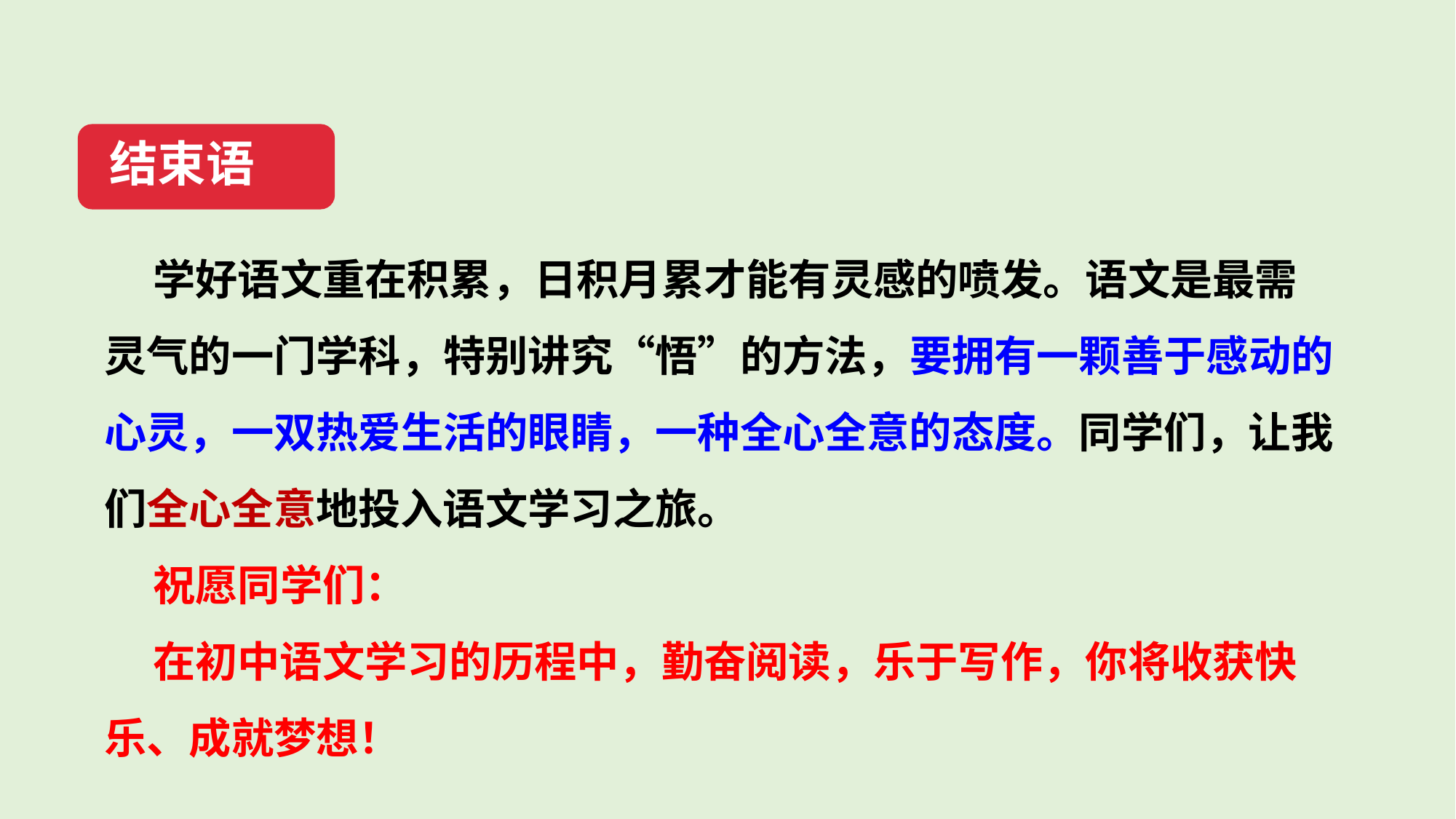

结束语
    学好语文重在积累，日积月累才能有灵感的喷发。语文是最需灵气的一门学科，特别讲究“悟”的方法，要拥有一颗善于感动的心灵，一双热爱生活的眼睛，一种全心全意的态度。同学们，让我们全心全意地投入语文学习之旅。
    祝愿同学们：
    在初中语文学习的历程中，勤奋阅读，乐于写作，你将收获快乐、成就梦想！